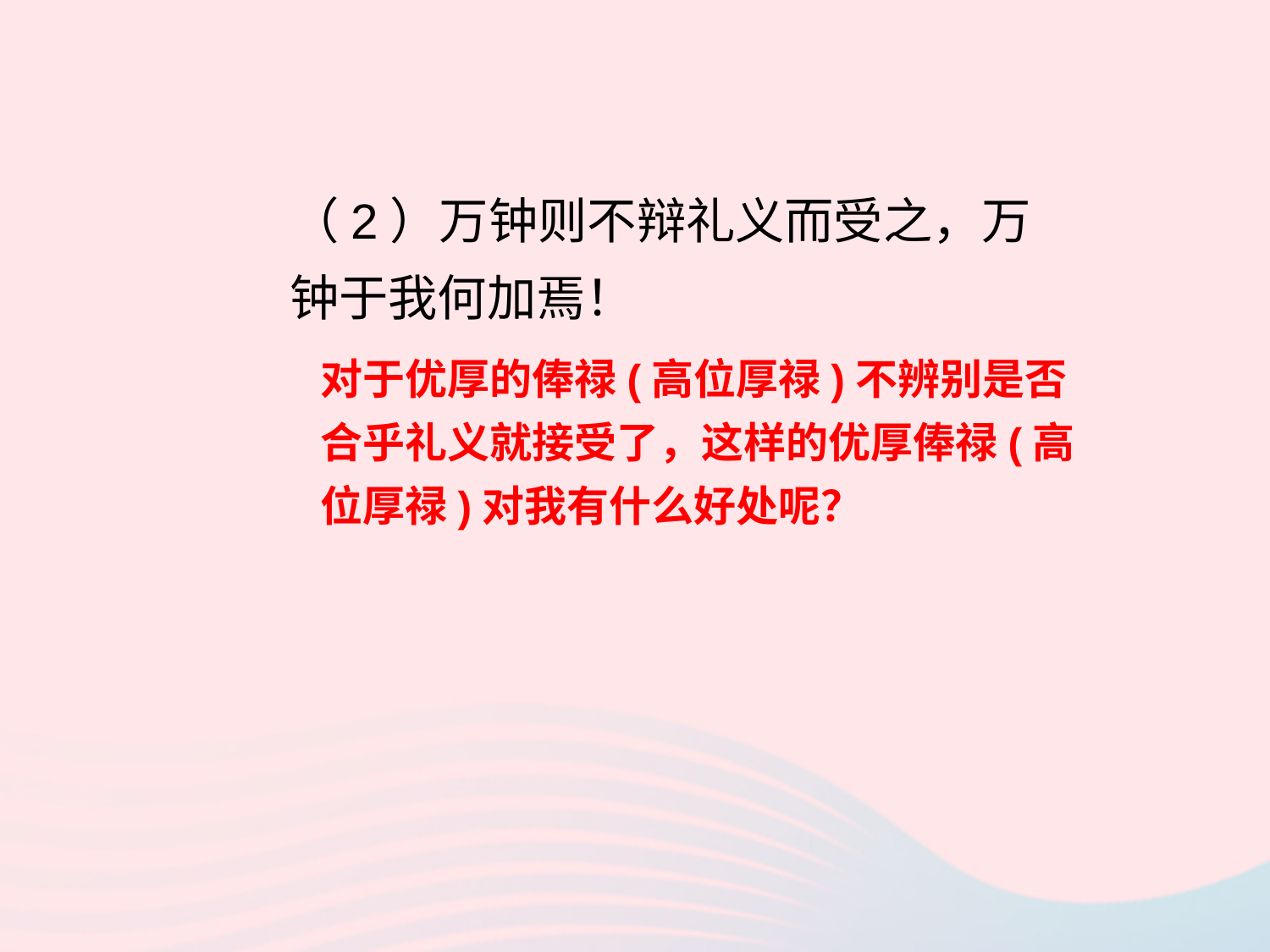

（2）万钟则不辩礼义而受之，万钟于我何加焉！
对于优厚的俸禄(高位厚禄)不辨别是否合乎礼义就接受了，这样的优厚俸禄(高位厚禄)对我有什么好处呢？